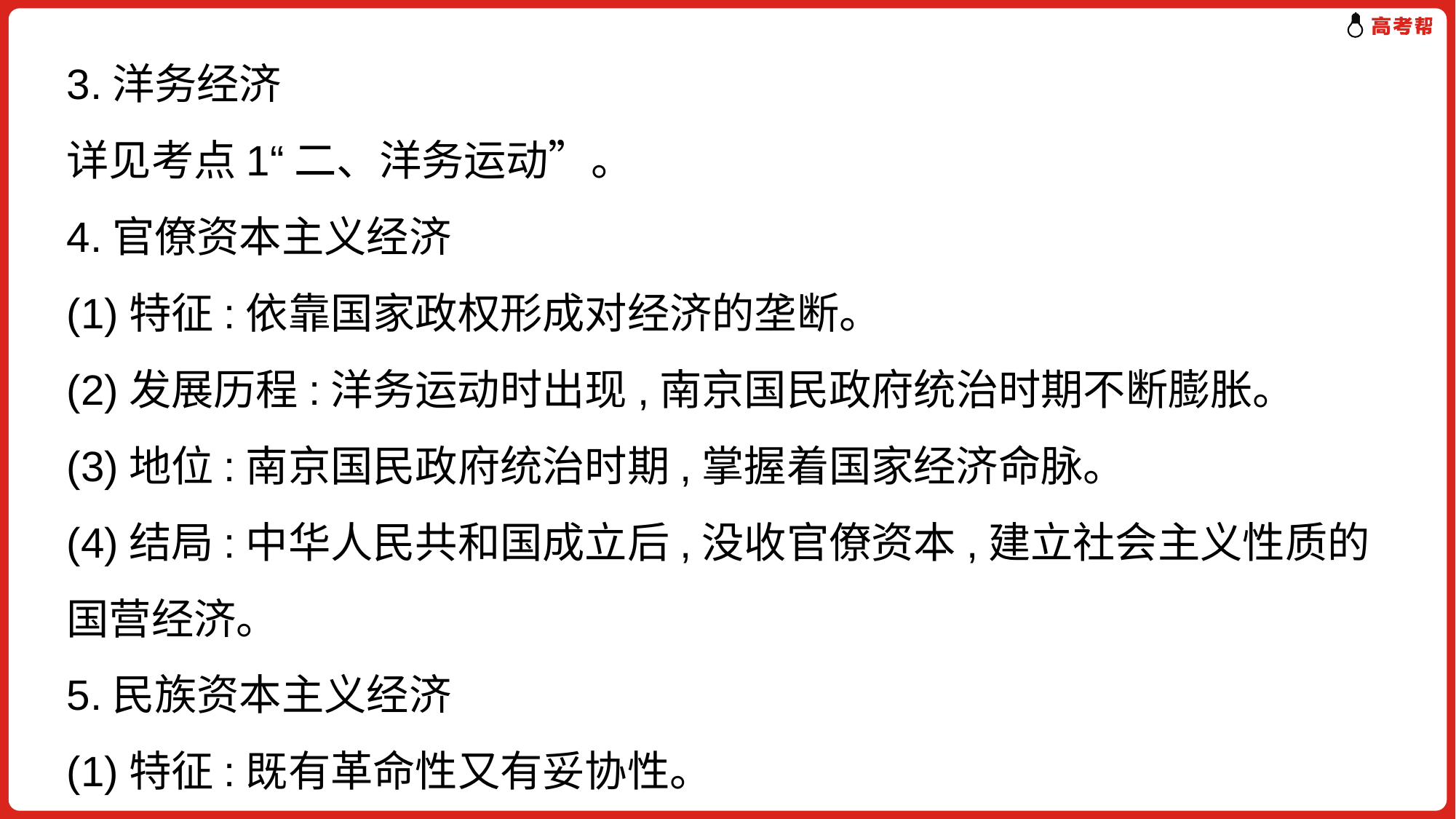

3.洋务经济
详见考点1“二、洋务运动”。
4.官僚资本主义经济
(1)特征:依靠国家政权形成对经济的垄断。
(2)发展历程:洋务运动时出现,南京国民政府统治时期不断膨胀。
(3)地位:南京国民政府统治时期,掌握着国家经济命脉。
(4)结局:中华人民共和国成立后,没收官僚资本,建立社会主义性质的国营经济。
5.民族资本主义经济
(1)特征:既有革命性又有妥协性。